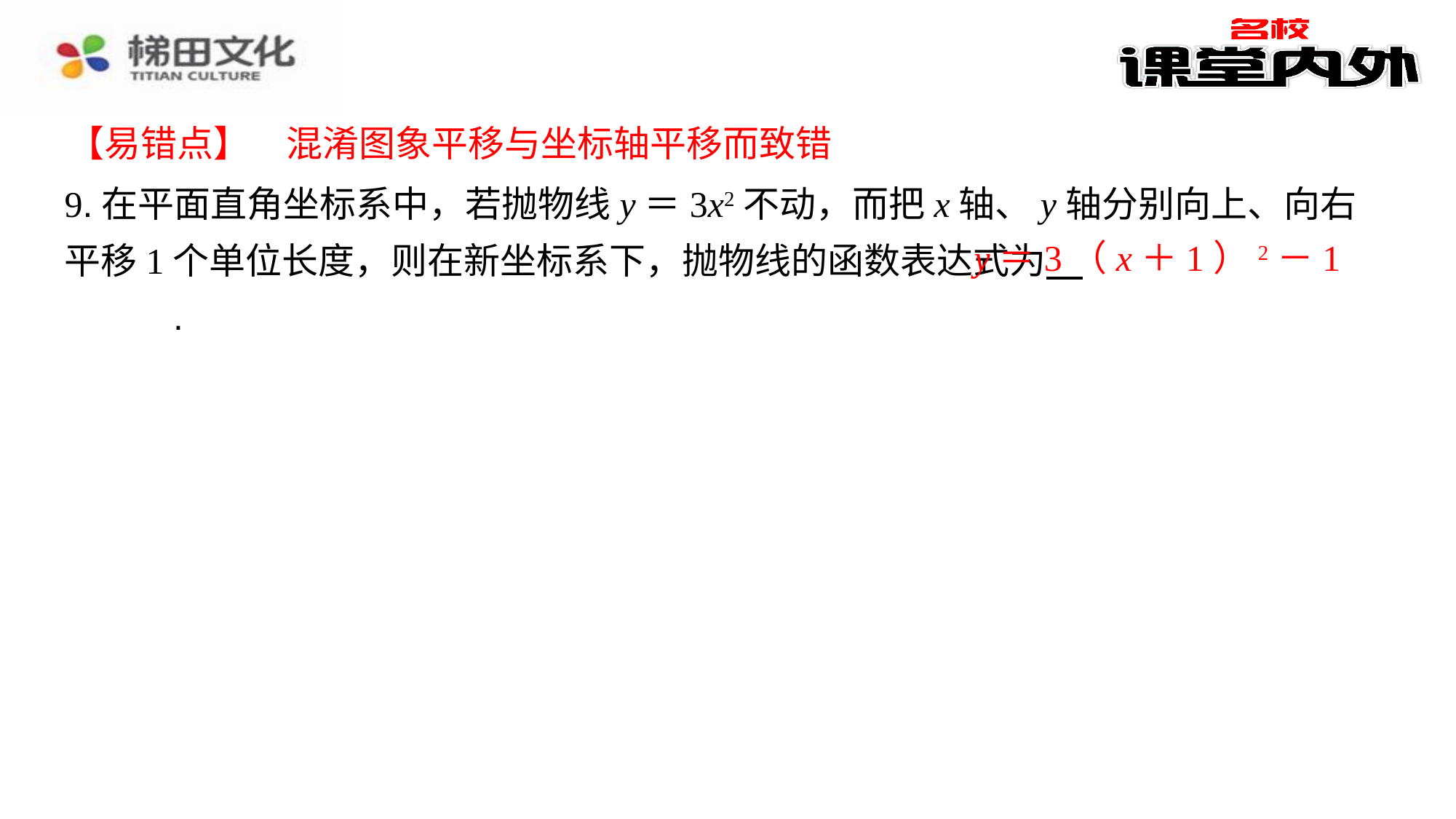

【易错点】　混淆图象平移与坐标轴平移而致错
9.在平面直角坐标系中，若抛物线y＝3x2不动，而把x轴、y轴分别向上、向右平移1个单位长度，则在新坐标系下，抛物线的函数表达式为 　y＝3（x＋1）2－1　⁠.
y＝3（x＋1）2－1